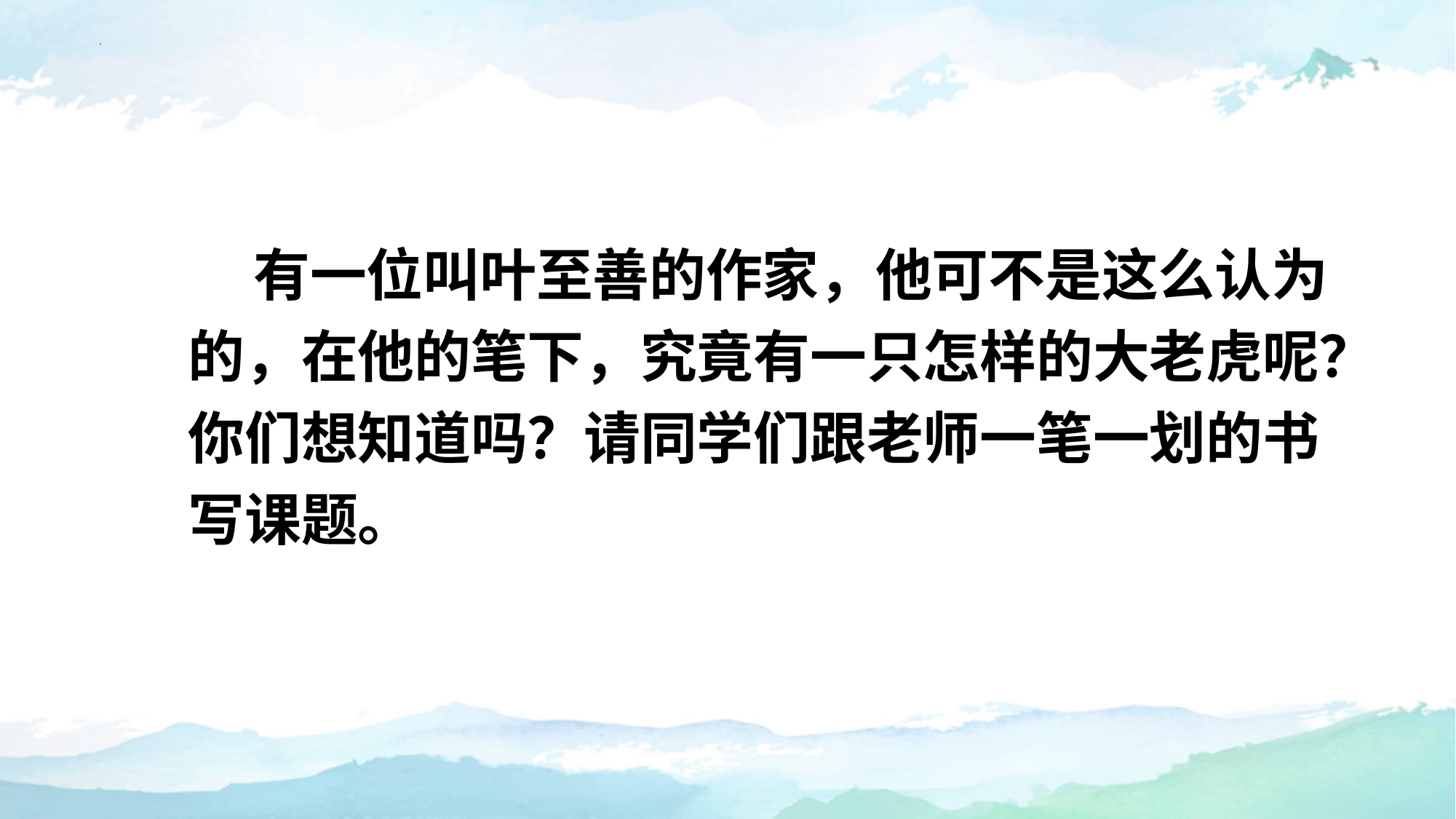

有一位叫叶至善的作家，他可不是这么认为的，在他的笔下，究竟有一只怎样的大老虎呢？你们想知道吗？请同学们跟老师一笔一划的书写课题。